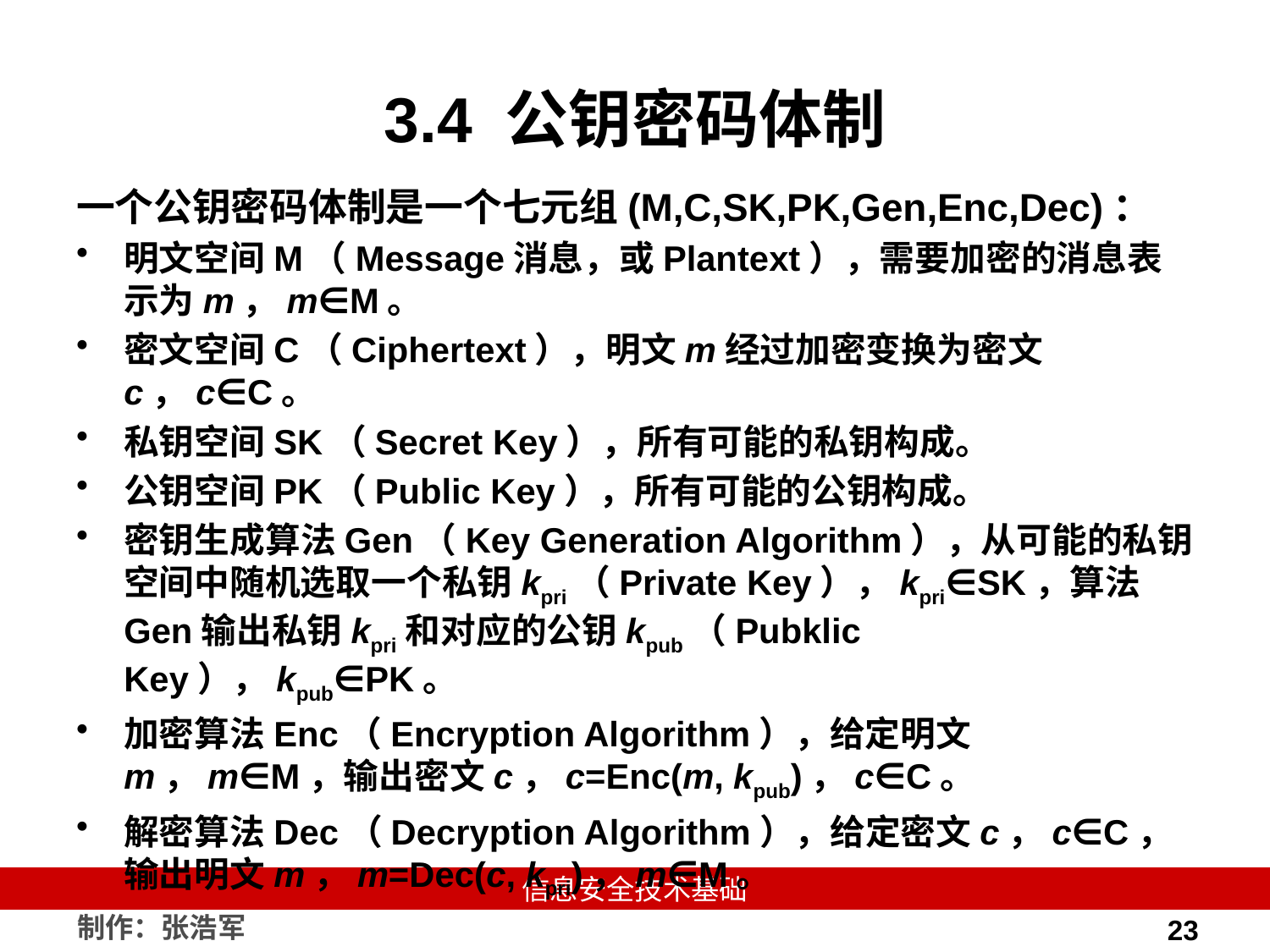

# 3.4 公钥密码体制
一个公钥密码体制是一个七元组(M,C,SK,PK,Gen,Enc,Dec)：
明文空间M（Message消息，或Plantext），需要加密的消息表示为m，m∈M。
密文空间C（Ciphertext），明文m经过加密变换为密文c，c∈C。
私钥空间SK（Secret Key），所有可能的私钥构成。
公钥空间PK（Public Key），所有可能的公钥构成。
密钥生成算法Gen（Key Generation Algorithm），从可能的私钥空间中随机选取一个私钥kpri（Private Key），kpri∈SK，算法Gen输出私钥kpri和对应的公钥kpub（Pubklic Key），kpub∈PK。
加密算法Enc（Encryption Algorithm），给定明文m，m∈M，输出密文c，c=Enc(m, kpub)，c∈C。
解密算法Dec（Decryption Algorithm），给定密文c，c∈C，输出明文m，m=Dec(c, kpri)，m∈M。
23